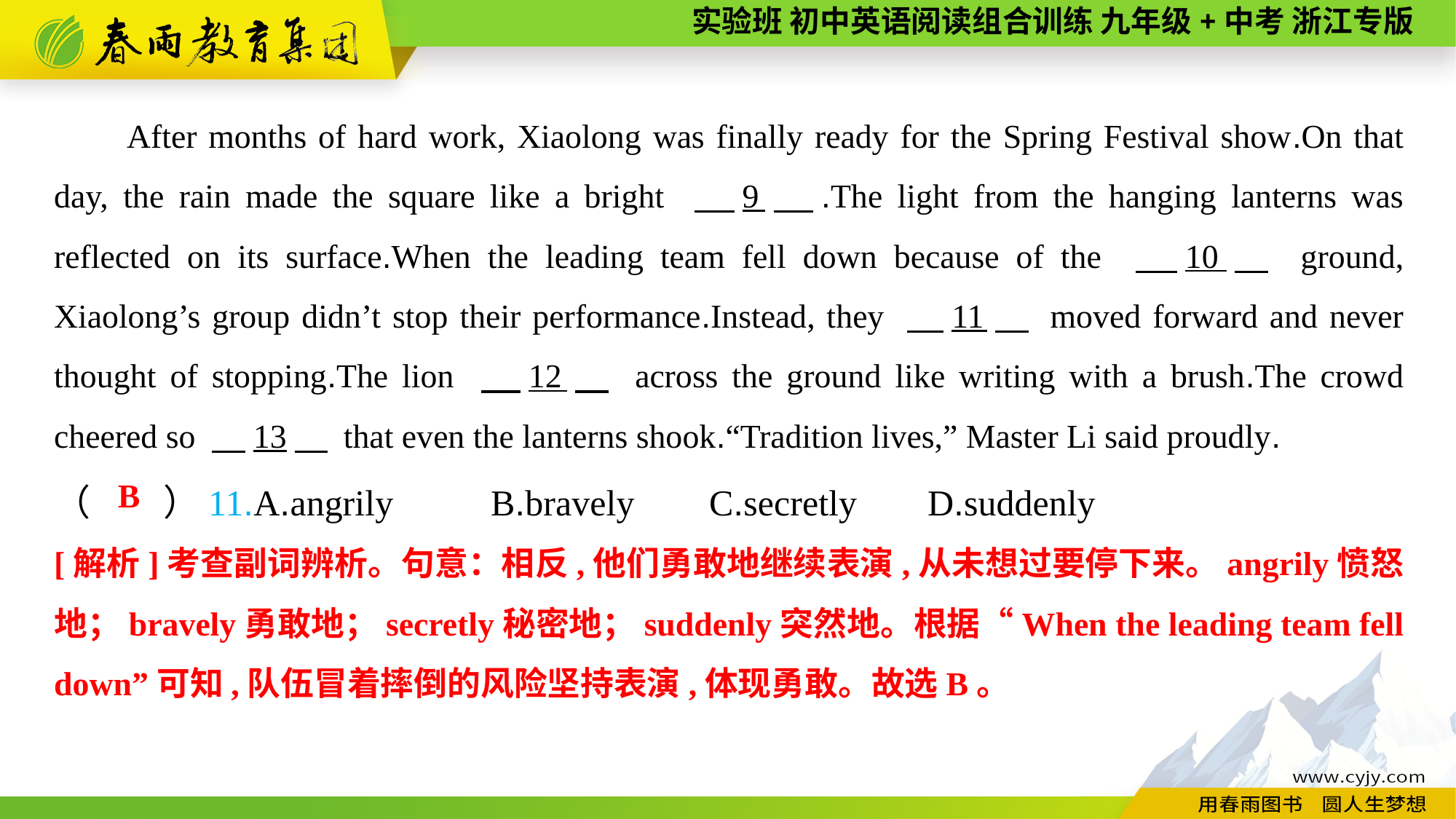

After months of hard work, Xiaolong was finally ready for the Spring Festival show.On that day, the rain made the square like a bright 　9　.The light from the hanging lanterns was reflected on its surface.When the leading team fell down because of the 　10　 ground, Xiaolong’s group didn’t stop their performance.Instead, they 　11　 moved forward and never thought of stopping.The lion 　12　 across the ground like writing with a brush.The crowd cheered so 　13　 that even the lanterns shook.“Tradition lives,” Master Li said proudly.
（　　）11.A.angrily	B.bravely	C.secretly	D.suddenly
B
[解析]考查副词辨析。句意：相反,他们勇敢地继续表演,从未想过要停下来。angrily愤怒地；bravely勇敢地；secretly秘密地；suddenly突然地。根据“When the leading team fell down”可知,队伍冒着摔倒的风险坚持表演,体现勇敢。故选B。